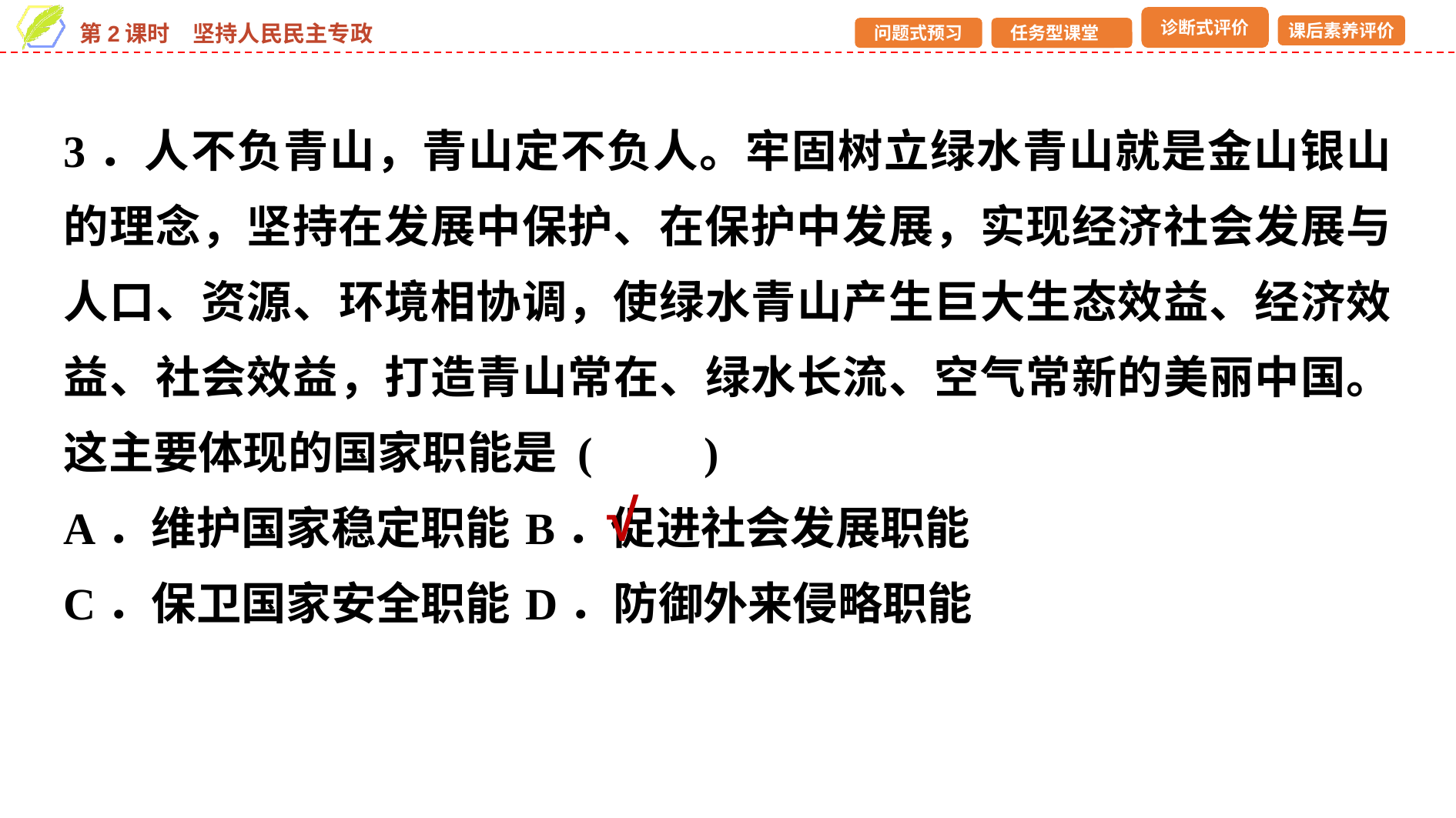

3．人不负青山，青山定不负人。牢固树立绿水青山就是金山银山的理念，坚持在发展中保护、在保护中发展，实现经济社会发展与人口、资源、环境相协调，使绿水青山产生巨大生态效益、经济效益、社会效益，打造青山常在、绿水长流、空气常新的美丽中国。这主要体现的国家职能是 (　　)
A．维护国家稳定职能	B．促进社会发展职能
C．保卫国家安全职能	D．防御外来侵略职能
√